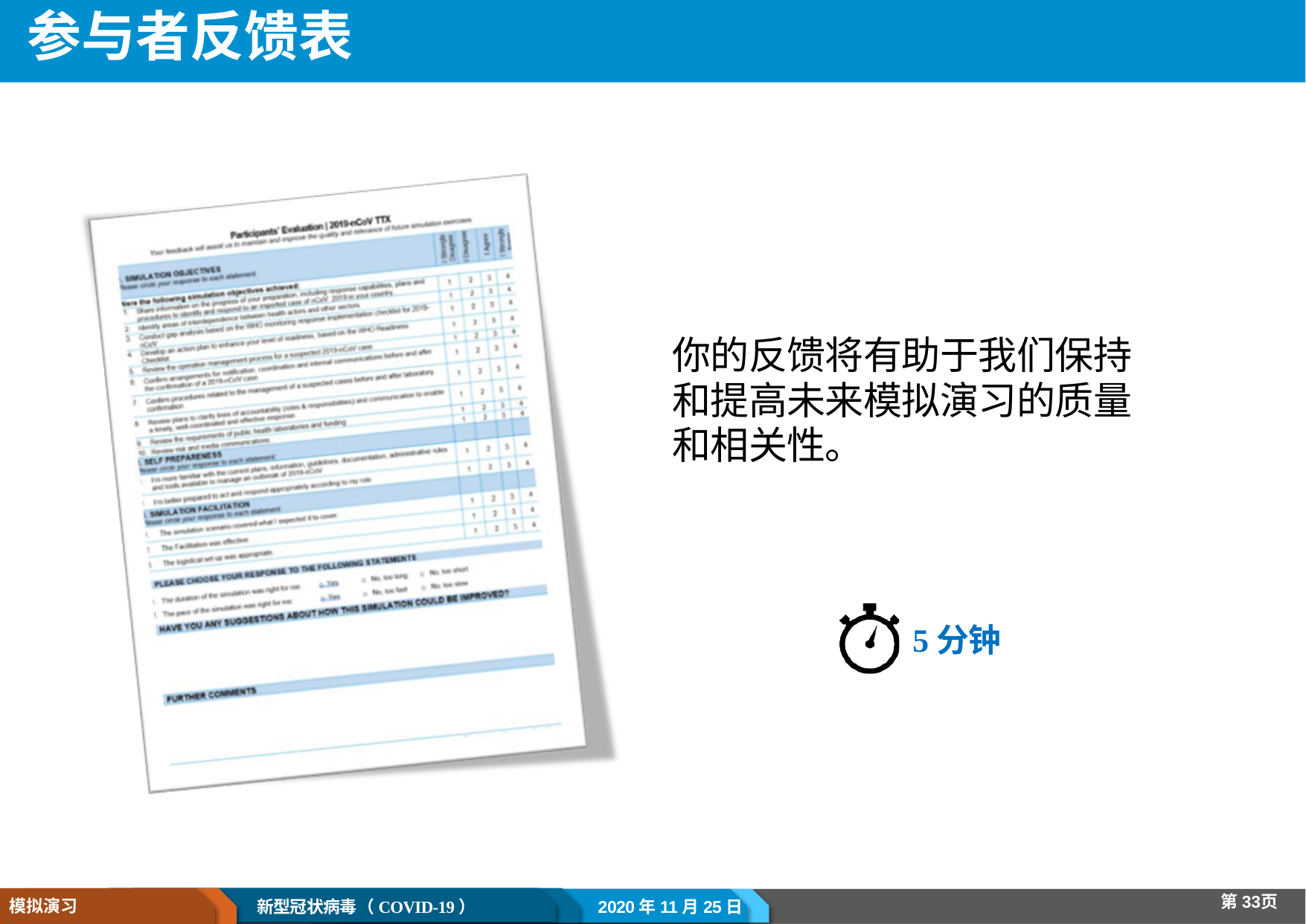

# 参与者反馈表

你的反馈将有助于我们保持和提高未来模拟演习的质量和相关性。

5分钟

第33页
模拟演习
2020年11月25日
新型冠状病毒（COVID-19）